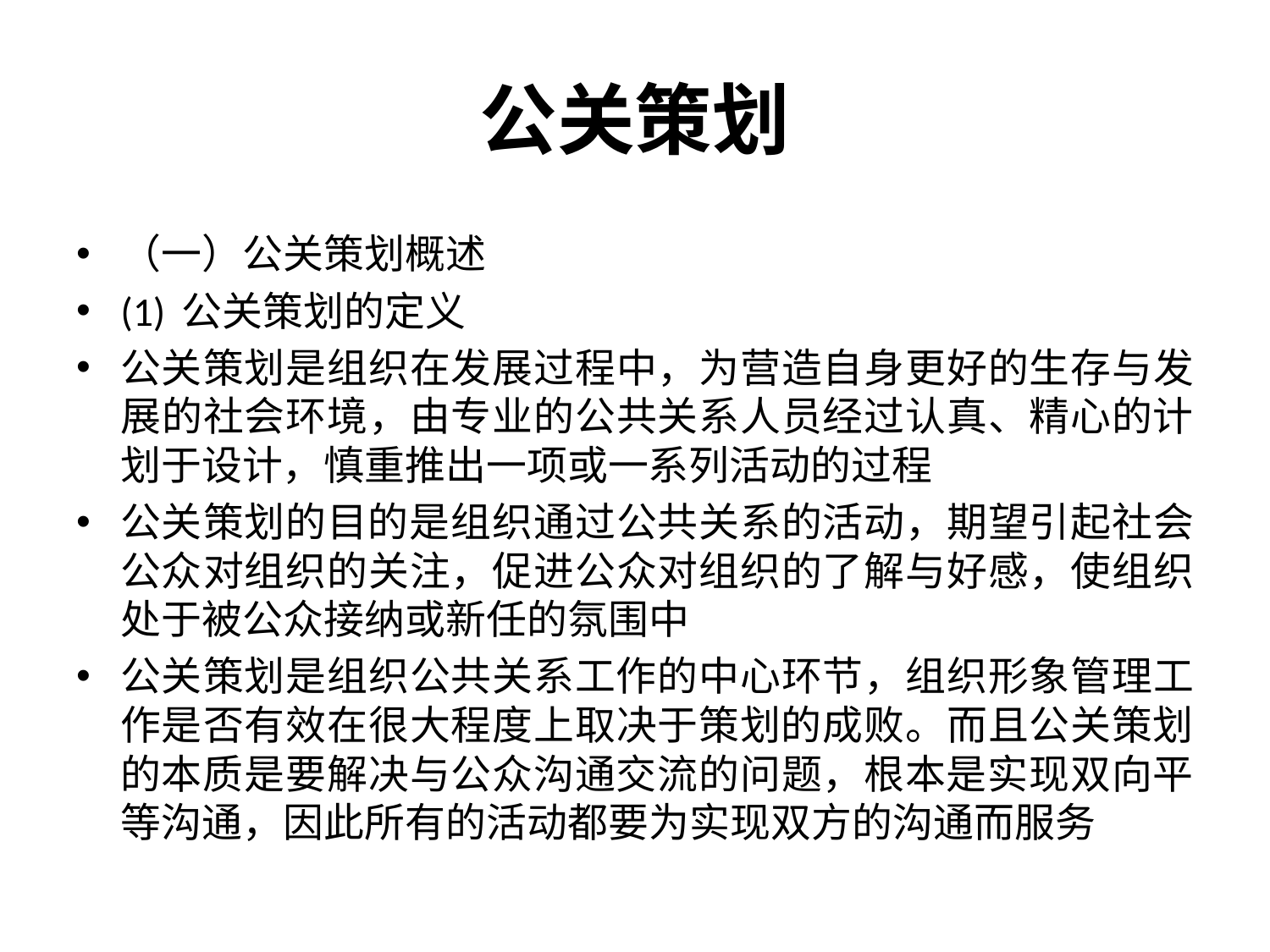

# 公关策划
（一）公关策划概述
(1) 公关策划的定义
公关策划是组织在发展过程中，为营造自身更好的生存与发展的社会环境，由专业的公共关系人员经过认真、精心的计划于设计，慎重推出一项或一系列活动的过程
公关策划的目的是组织通过公共关系的活动，期望引起社会公众对组织的关注，促进公众对组织的了解与好感，使组织处于被公众接纳或新任的氛围中
公关策划是组织公共关系工作的中心环节，组织形象管理工作是否有效在很大程度上取决于策划的成败。而且公关策划的本质是要解决与公众沟通交流的问题，根本是实现双向平等沟通，因此所有的活动都要为实现双方的沟通而服务